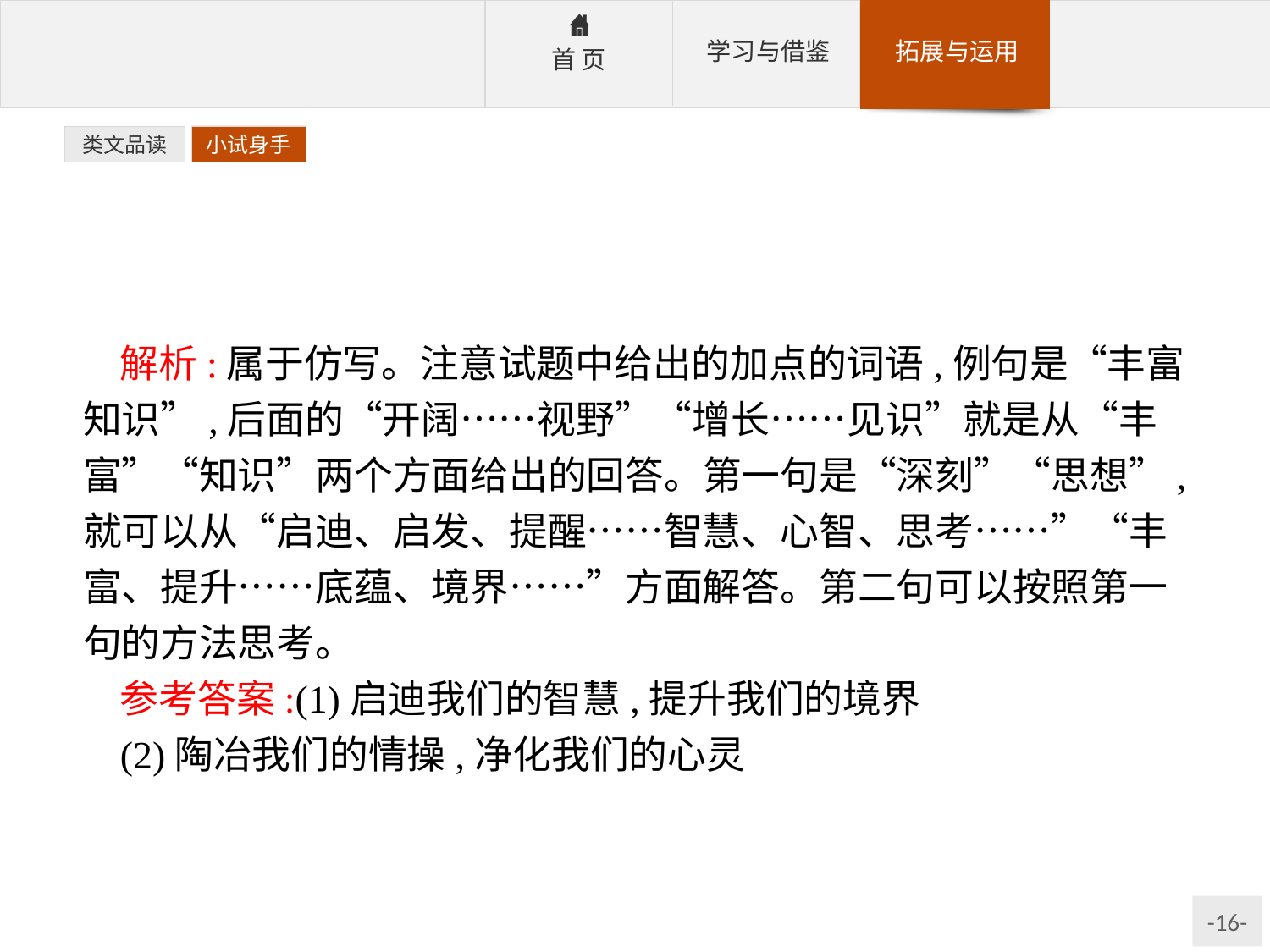

类文品读
小试身手
解析:属于仿写。注意试题中给出的加点的词语,例句是“丰富知识”,后面的“开阔……视野”“增长……见识”就是从“丰富”“知识”两个方面给出的回答。第一句是“深刻”“思想”,就可以从“启迪、启发、提醒……智慧、心智、思考……”“丰富、提升……底蕴、境界……”方面解答。第二句可以按照第一句的方法思考。
参考答案:(1)启迪我们的智慧,提升我们的境界
(2)陶冶我们的情操,净化我们的心灵